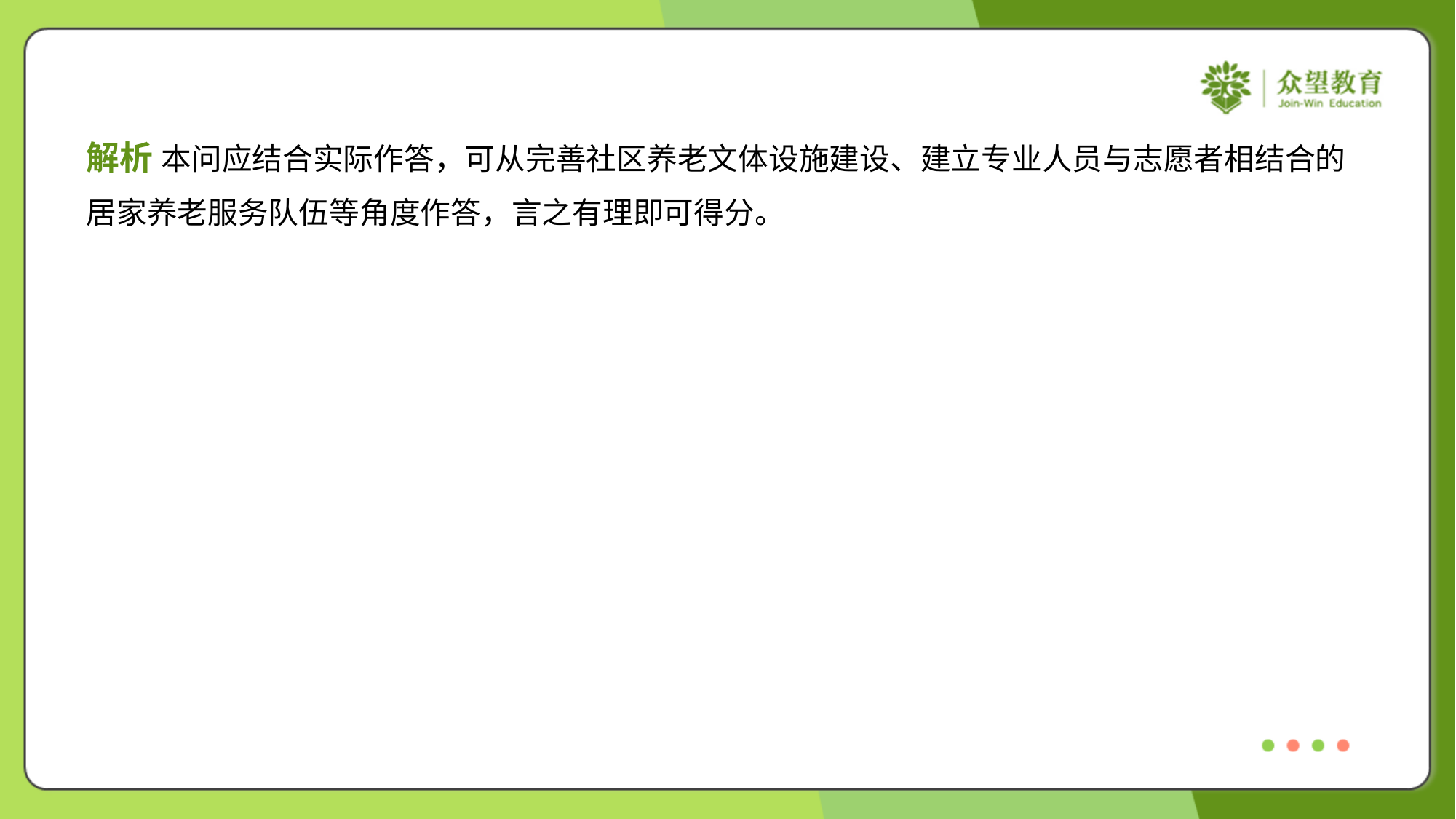

解析 本问应结合实际作答，可从完善社区养老文体设施建设、建立专业人员与志愿者相结合的
居家养老服务队伍等角度作答，言之有理即可得分。